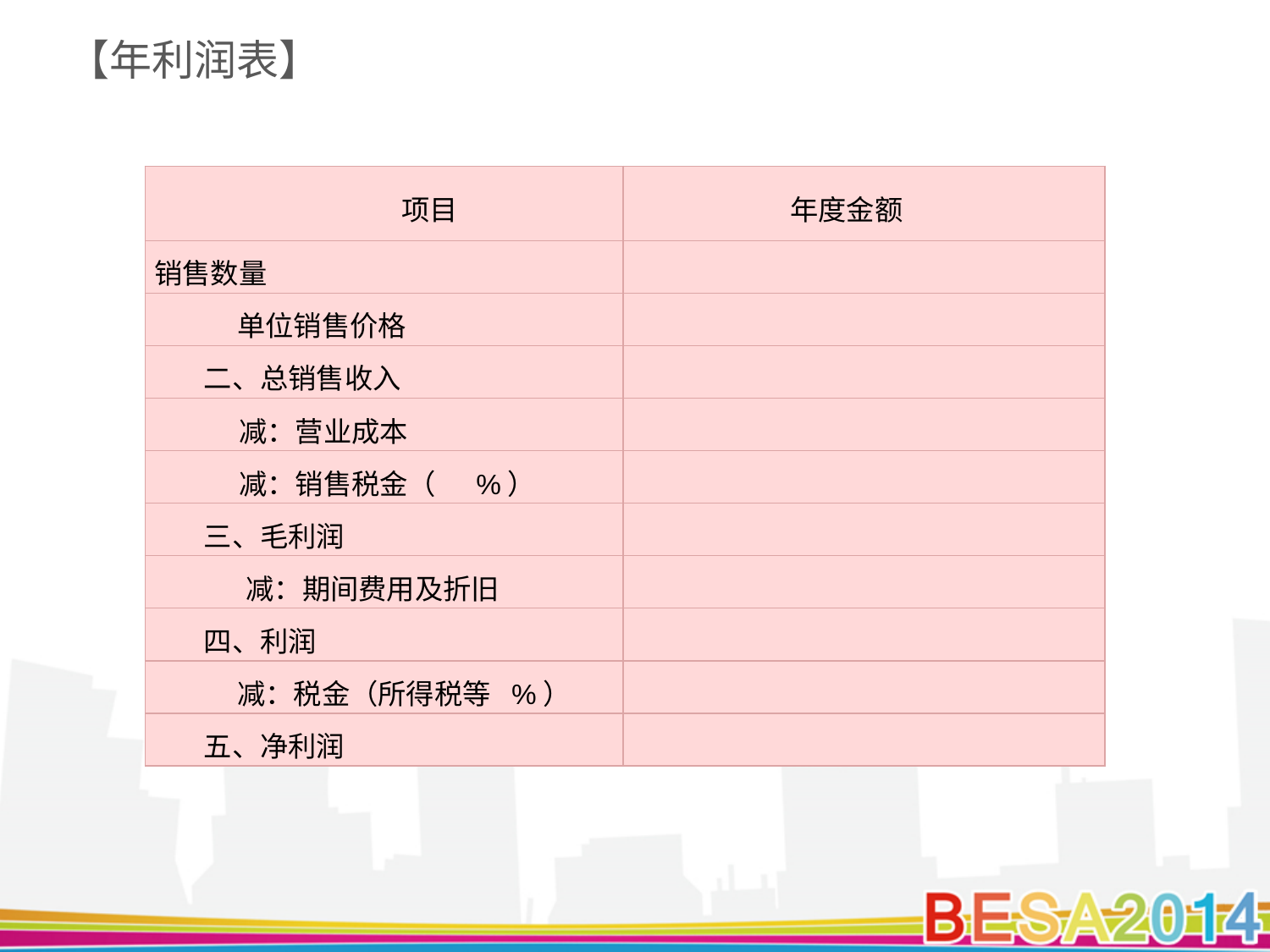

# 【年利润表】
| 项目 | 年度金额 |
| --- | --- |
| 销售数量 |  |
| 单位销售价格 |  |
| 二、总销售收入 |  |
| 减：营业成本 |  |
| 减：销售税金（ %） |  |
| 三、毛利润 |  |
| 减：期间费用及折旧 |  |
| 四、利润 |  |
| 减：税金（所得税等 %） |  |
| 五、净利润 |  |